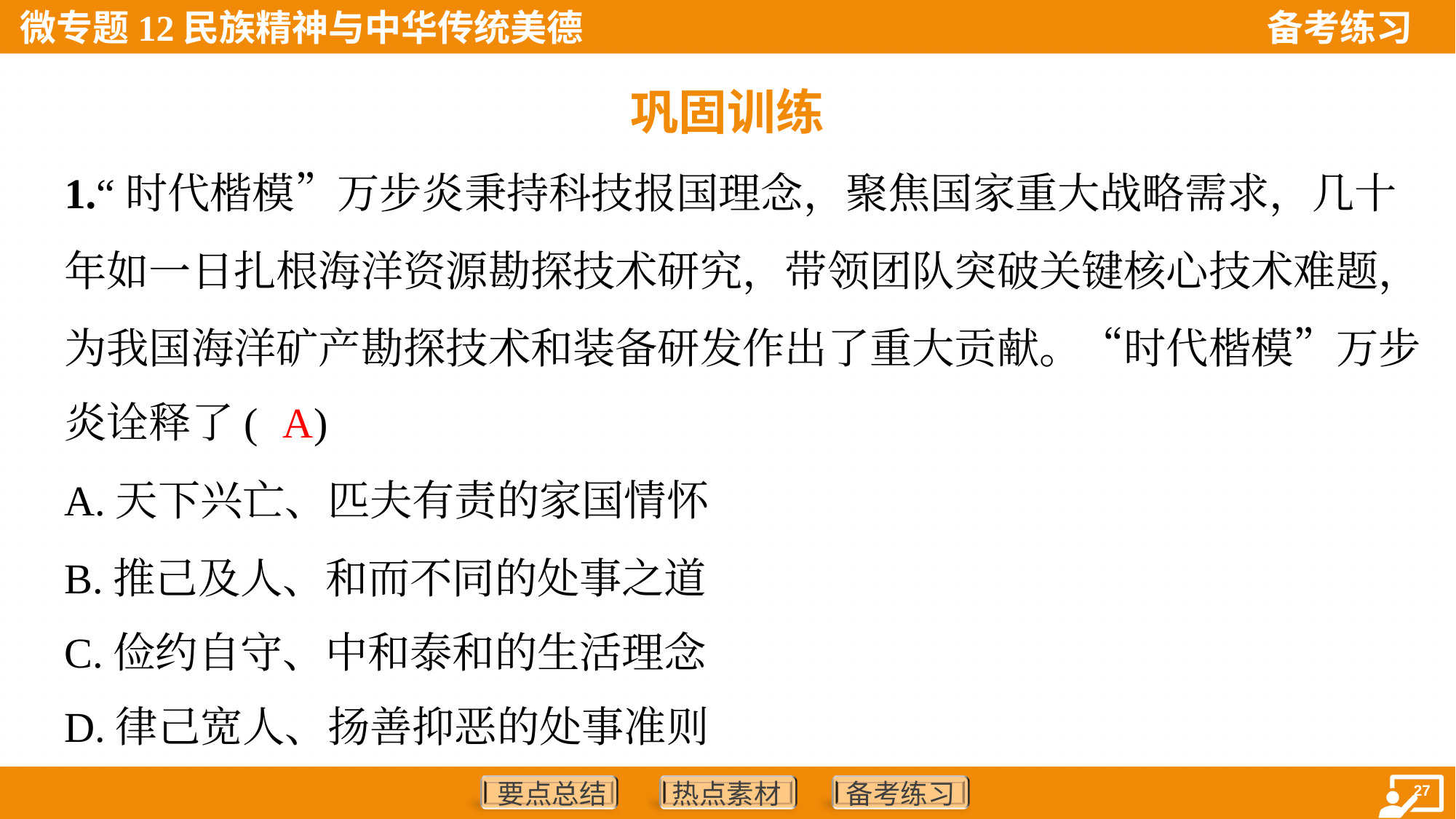

巩固训练
1.“时代楷模”万步炎秉持科技报国理念，聚焦国家重大战略需求，几十
年如一日扎根海洋资源勘探技术研究，带领团队突破关键核心技术难题，
为我国海洋矿产勘探技术和装备研发作出了重大贡献。“时代楷模”万步
炎诠释了(     )
A
A.天下兴亡、匹夫有责的家国情怀
B.推己及人、和而不同的处事之道
C.俭约自守、中和泰和的生活理念
D.律己宽人、扬善抑恶的处事准则